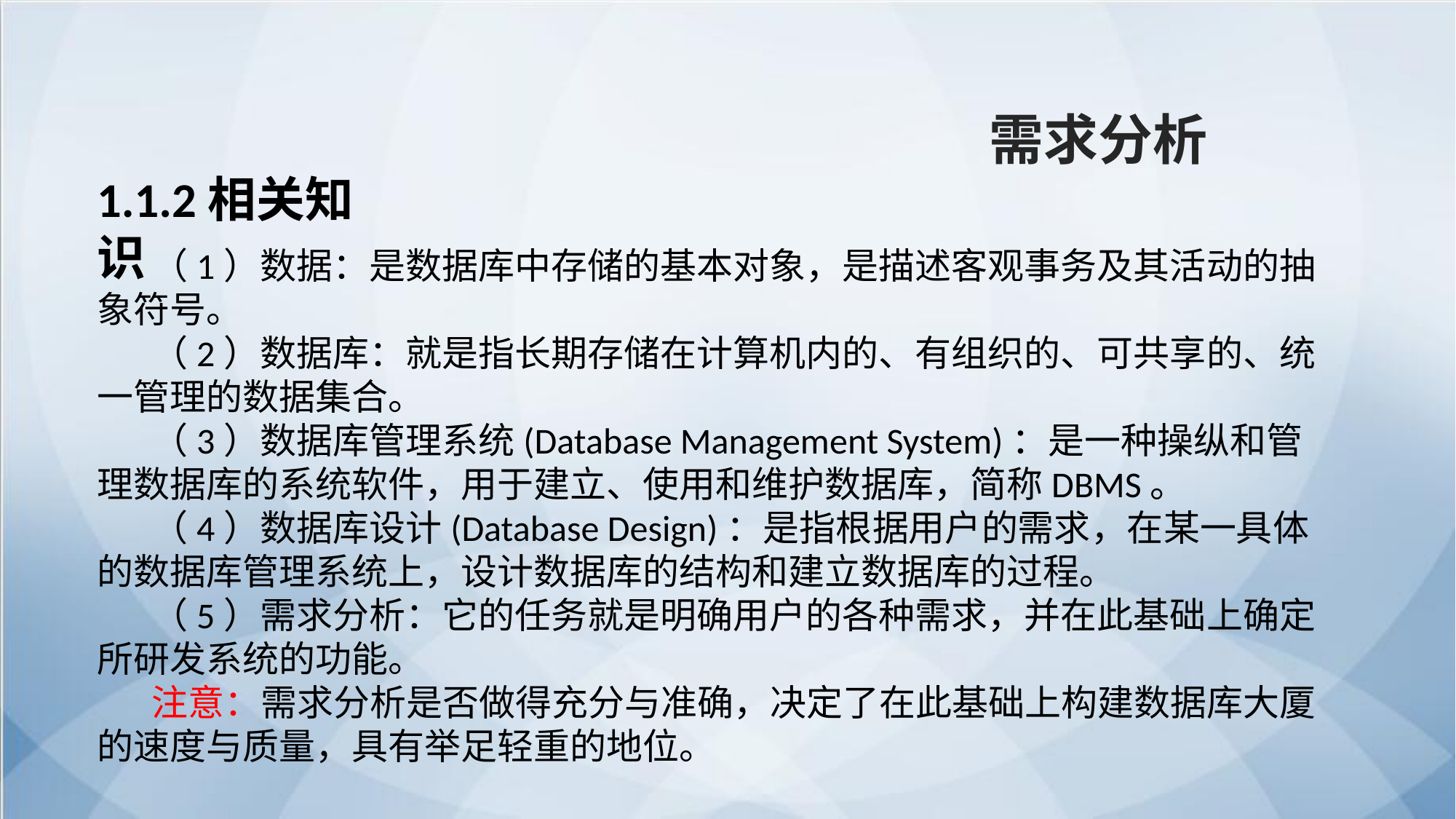

需求分析
1.1.2相关知识
（1）数据：是数据库中存储的基本对象，是描述客观事务及其活动的抽象符号。
（2）数据库：就是指长期存储在计算机内的、有组织的、可共享的、统一管理的数据集合。
（3）数据库管理系统(Database Management System)：是一种操纵和管理数据库的系统软件，用于建立、使用和维护数据库，简称DBMS。
（4）数据库设计(Database Design)：是指根据用户的需求，在某一具体的数据库管理系统上，设计数据库的结构和建立数据库的过程。
（5）需求分析：它的任务就是明确用户的各种需求，并在此基础上确定所研发系统的功能。
注意：需求分析是否做得充分与准确，决定了在此基础上构建数据库大厦的速度与质量，具有举足轻重的地位。